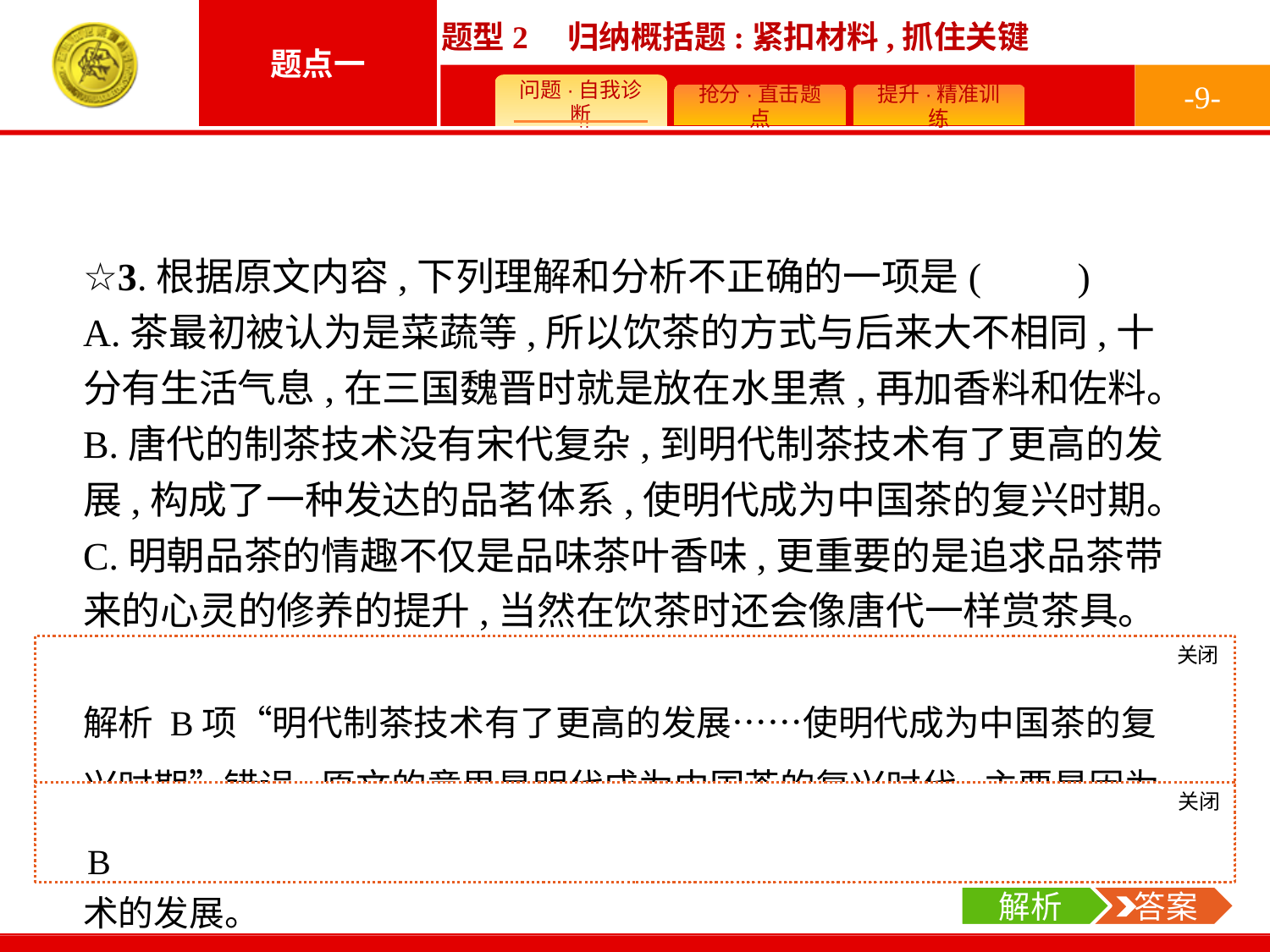

-9-
☆3.根据原文内容,下列理解和分析不正确的一项是(　　)
A.茶最初被认为是菜蔬等,所以饮茶的方式与后来大不相同,十分有生活气息,在三国魏晋时就是放在水里煮,再加香料和佐料。
B.唐代的制茶技术没有宋代复杂,到明代制茶技术有了更高的发展,构成了一种发达的品茗体系,使明代成为中国茶的复兴时期。
C.明朝品茶的情趣不仅是品味茶叶香味,更重要的是追求品茶带来的心灵的修养的提升,当然在饮茶时还会像唐代一样赏茶具。
D.清代在品茶上有着自己的特点,如茶碗变得更加小,基本使用青花杯、白瓷杯,紫砂壶成为主要泡茶工具,福建功夫茶出现等。

关闭
解析

解析 B项“明代制茶技术有了更高的发展……使明代成为中国茶的复兴时期”错误,原文的意思是明代成为中国茶的复兴时代,主要是因为士大夫阶层讲究品茶,构成了一种发达的品茗体系,而不是因为制茶技术的发展。
关闭

解析
  答案

B
解析
  答案